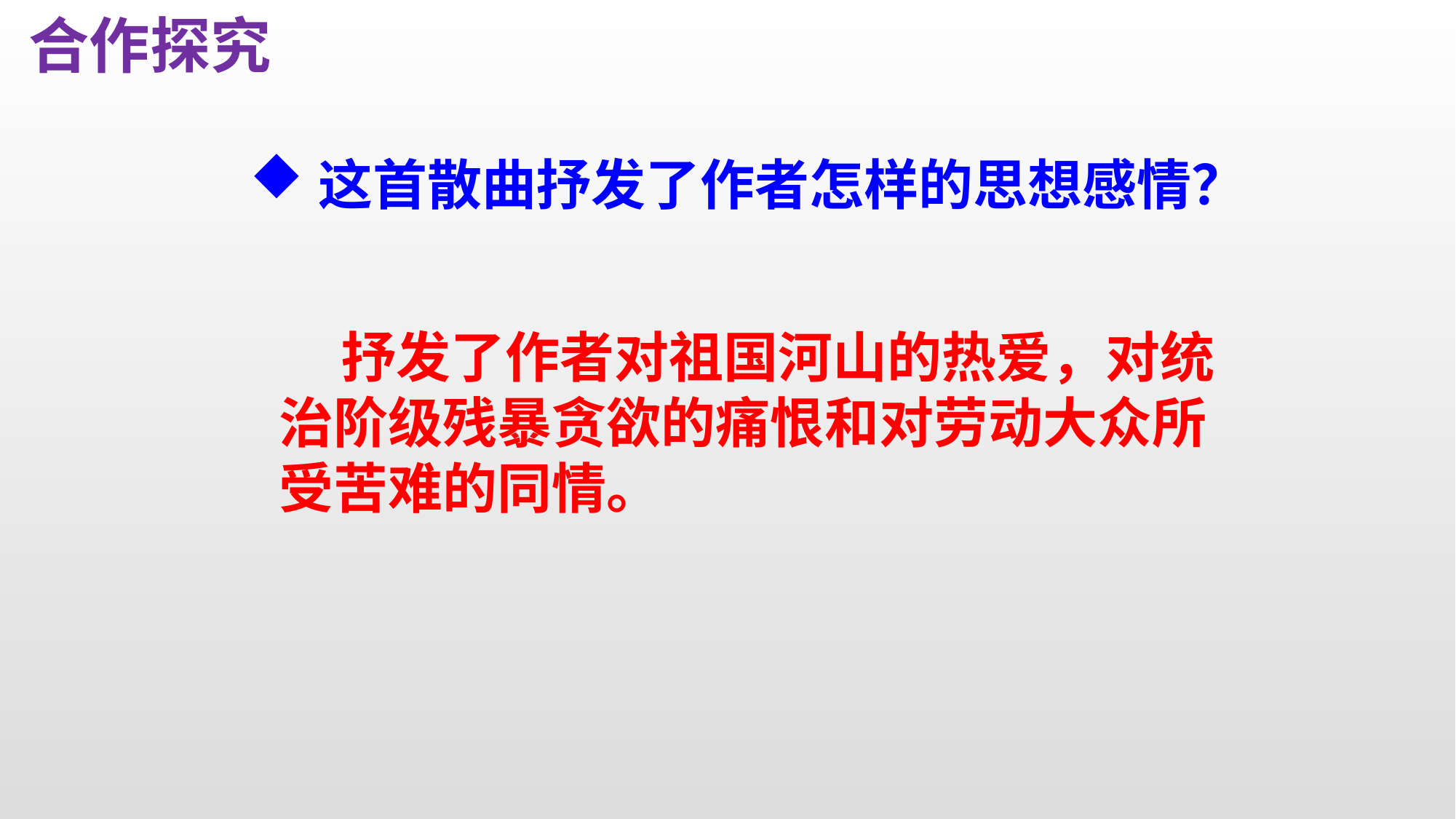

合作探究
这首散曲抒发了作者怎样的思想感情？
    抒发了作者对祖国河山的热爱，对统治阶级残暴贪欲的痛恨和对劳动大众所受苦难的同情。